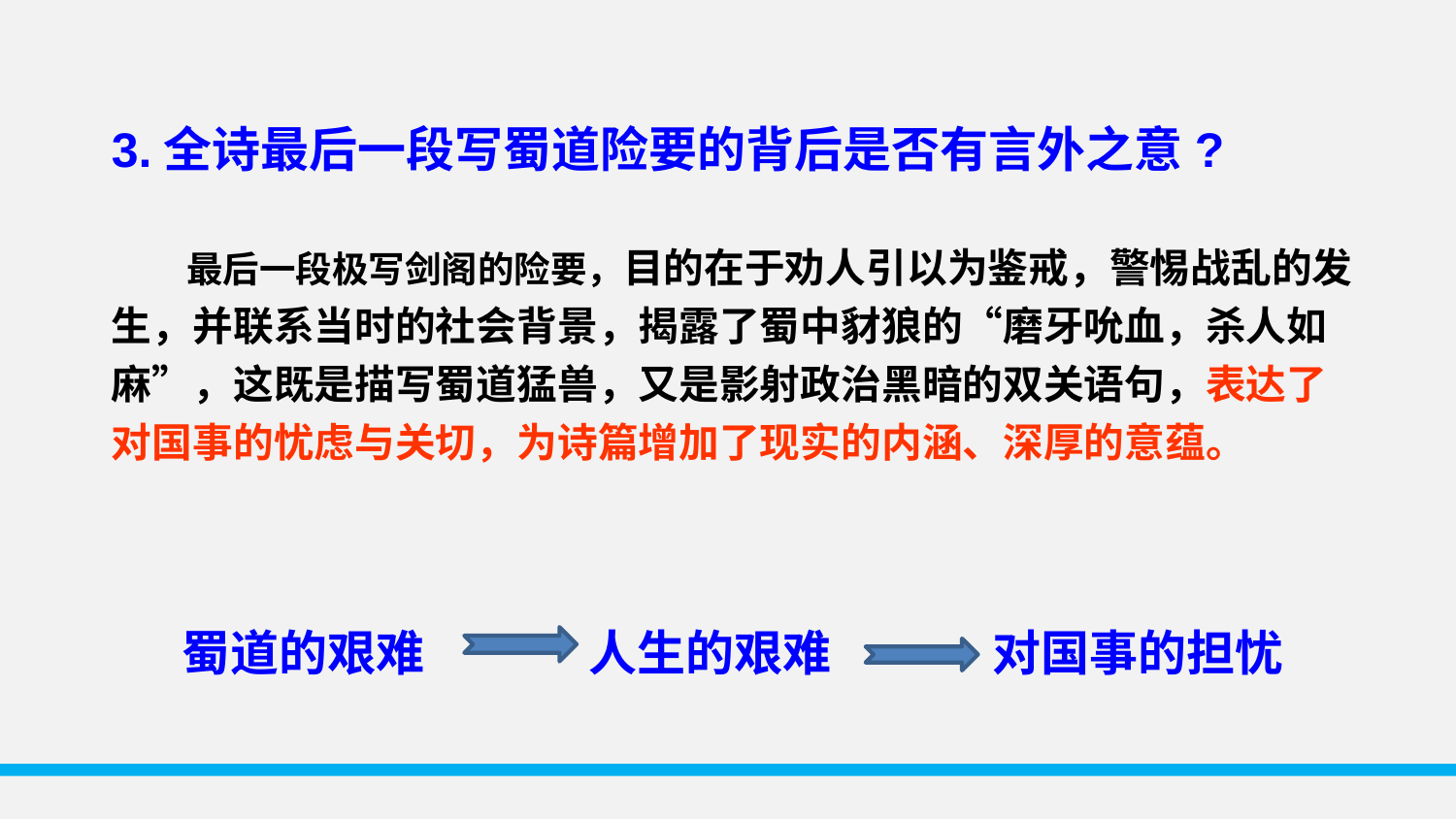

3.全诗最后一段写蜀道险要的背后是否有言外之意?
        最后一段极写剑阁的险要，目的在于劝人引以为鉴戒，警惕战乱的发生，并联系当时的社会背景，揭露了蜀中豺狼的“磨牙吮血，杀人如麻”，这既是描写蜀道猛兽，又是影射政治黑暗的双关语句，表达了对国事的忧虑与关切，为诗篇增加了现实的内涵、深厚的意蕴。
蜀道的艰难
人生的艰难
对国事的担忧